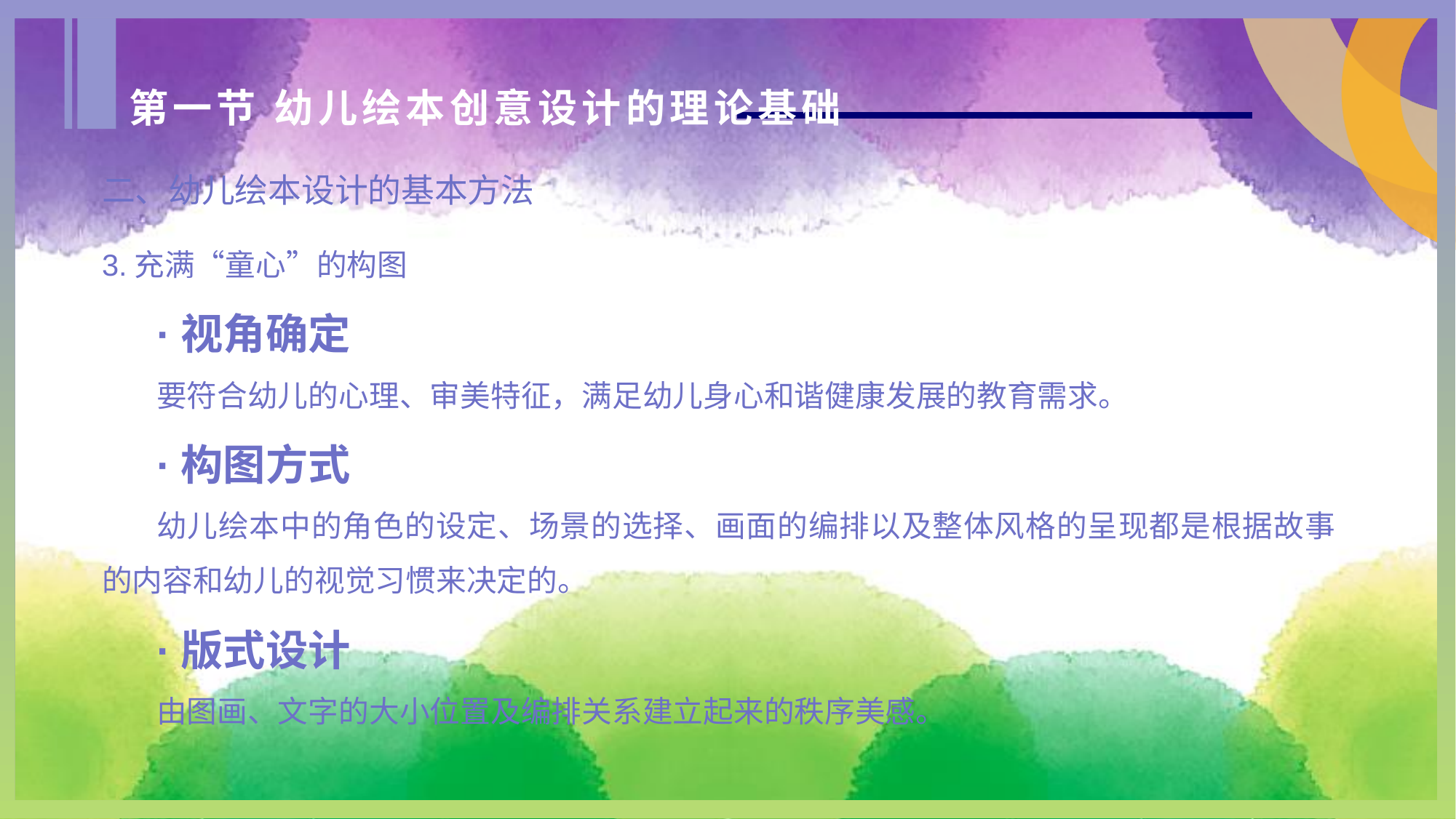

第一节 幼儿绘本创意设计的理论基础
二、幼儿绘本设计的基本方法

3.充满“童心”的构图
·视角确定
要符合幼儿的心理、审美特征，满足幼儿身心和谐健康发展的教育需求。
·构图方式
幼儿绘本中的角色的设定、场景的选择、画面的编排以及整体风格的呈现都是根据故事的内容和幼儿的视觉习惯来决定的。
·版式设计
由图画、文字的大小位置及编排关系建立起来的秩序美感。